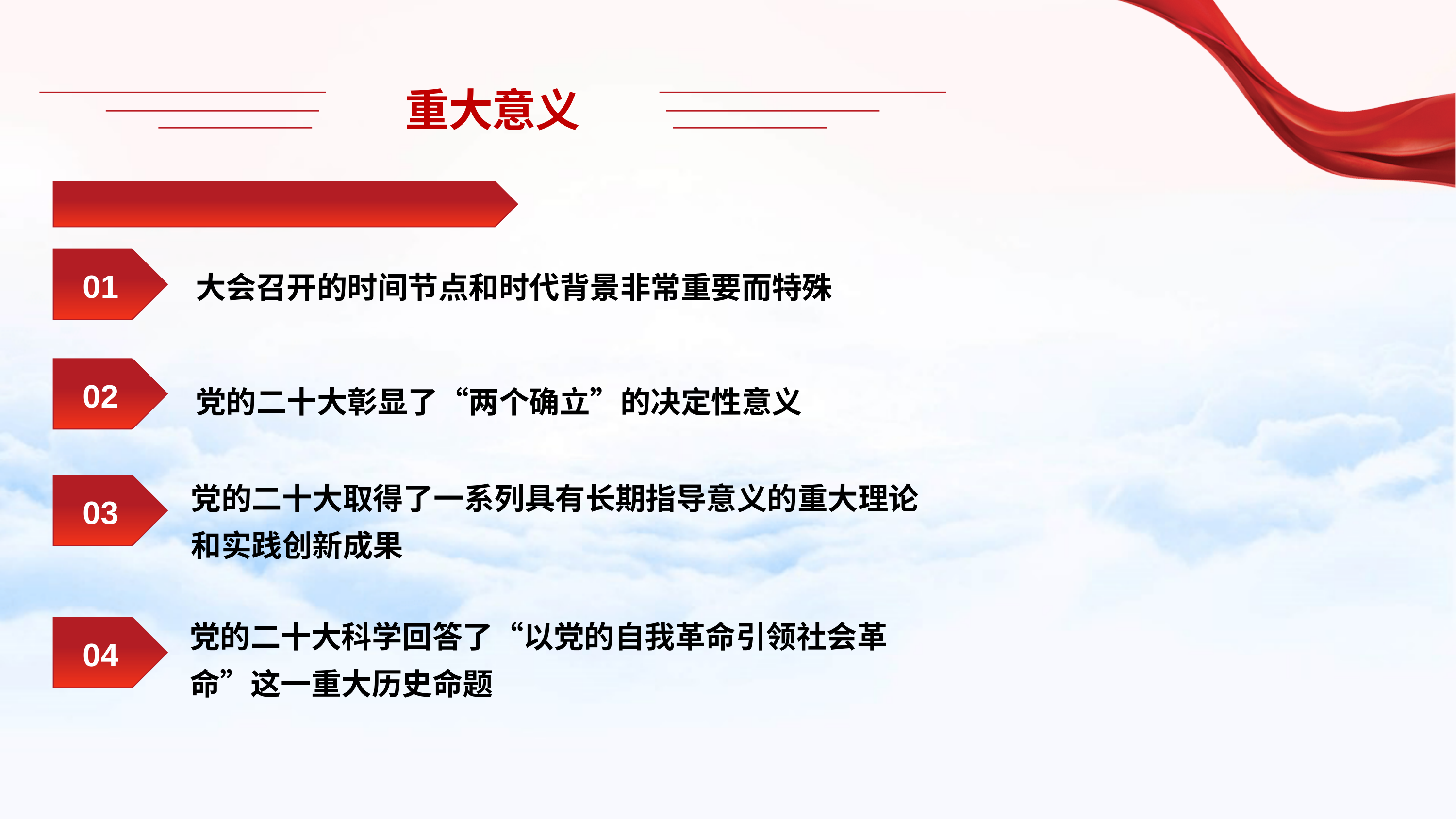

# 重大意义

大会召开的时间节点和时代背景非常重要而特殊
01

党的二十大彰显了“两个确立”的决定性意义
02
党的二十大取得了一系列具有长期指导意义的重大理论和实践创新成果

03
党的二十大科学回答了“以党的自我革命引领社会革命”这一重大历史命题

04